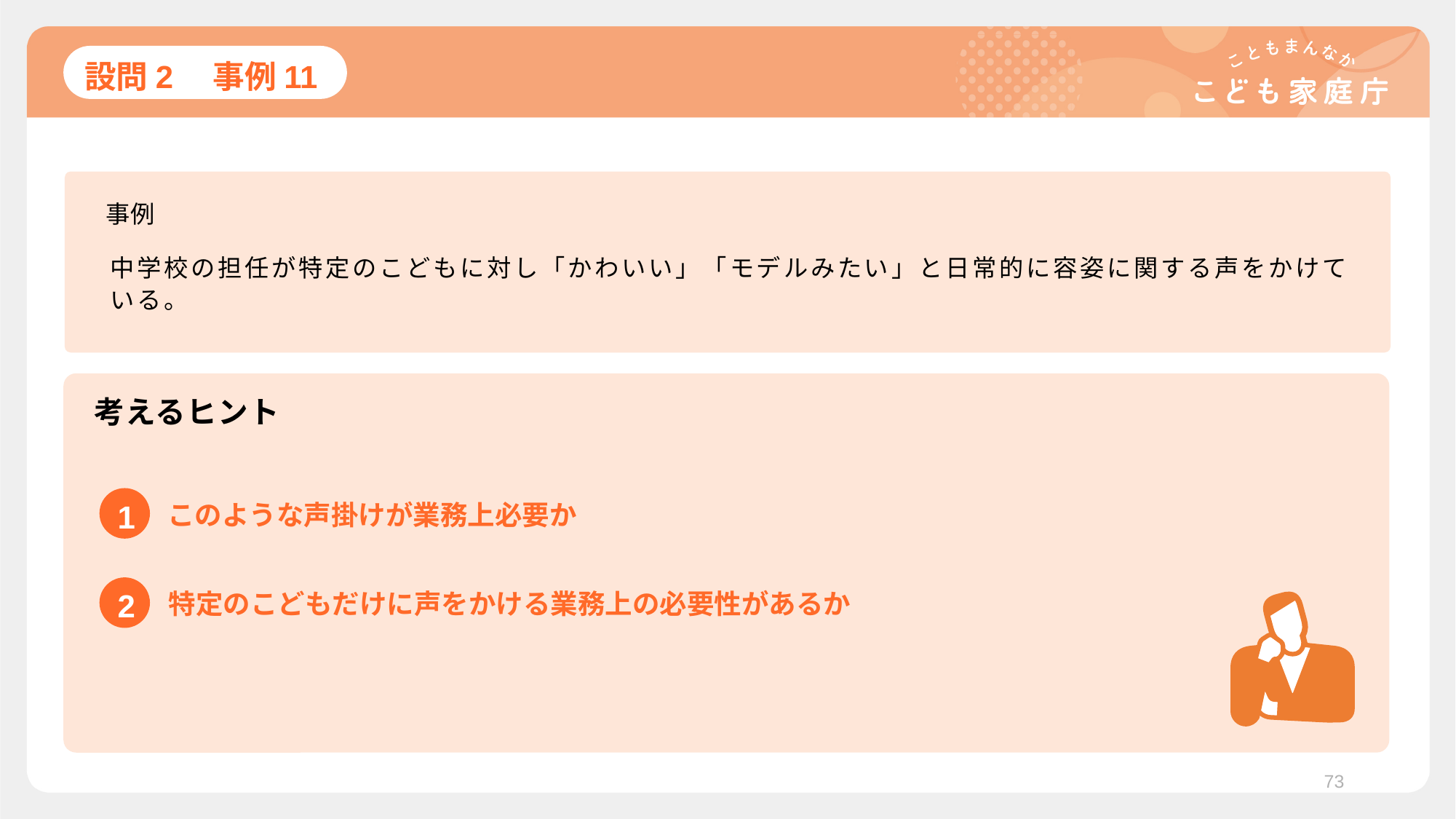

# 設問2　事例11

事例
中学校の担任が特定のこどもに対し「かわいい」「モデルみたい」と日常的に容姿に関する声をかけている。

考えるヒント
1
このような声掛けが業務上必要か
2
特定のこどもだけに声をかける業務上の必要性があるか

73